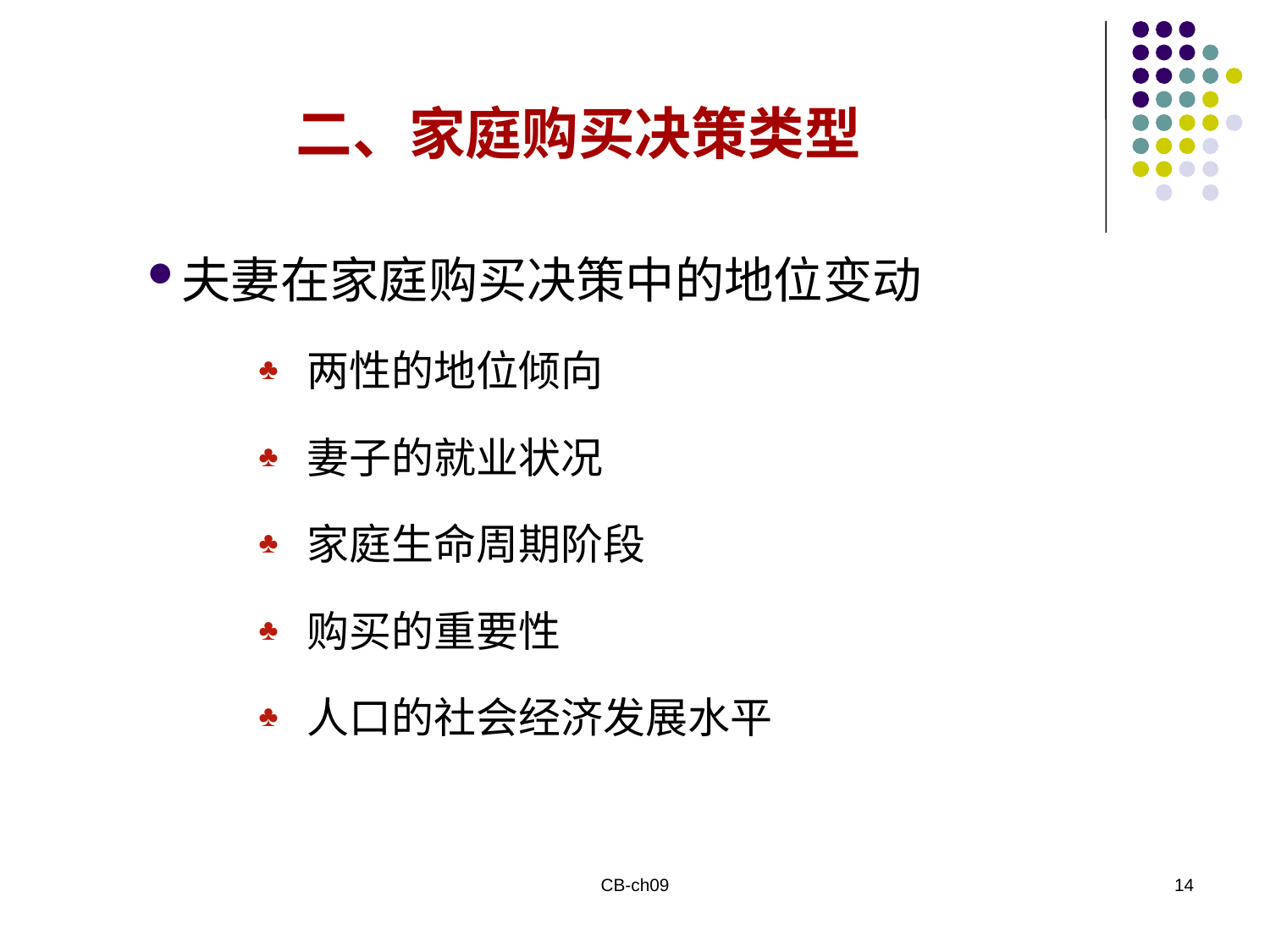

二、家庭购买决策类型

夫妻在家庭购买决策中的地位变动
两性的地位倾向
妻子的就业状况
家庭生命周期阶段
购买的重要性
人口的社会经济发展水平
CB-ch09
14